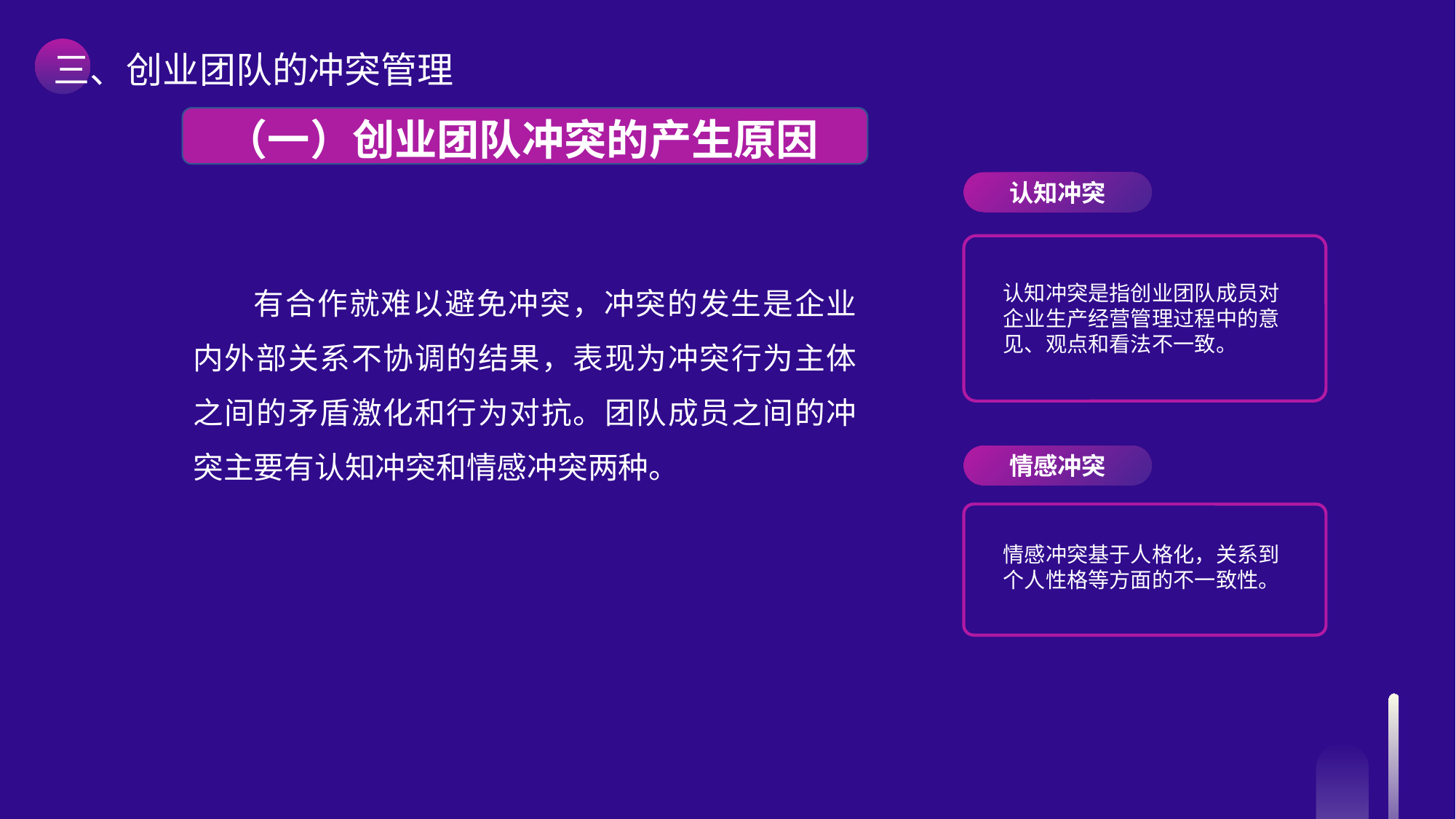

三、创业团队的冲突管理

 （一）创业团队冲突的产生原因
认知冲突

有合作就难以避免冲突，冲突的发生是企业内外部关系不协调的结果，表现为冲突行为主体之间的矛盾激化和行为对抗。团队成员之间的冲突主要有认知冲突和情感冲突两种。
认知冲突是指创业团队成员对企业生产经营管理过程中的意见、观点和看法不一致。
情感冲突

情感冲突基于人格化，关系到个人性格等方面的不一致性。